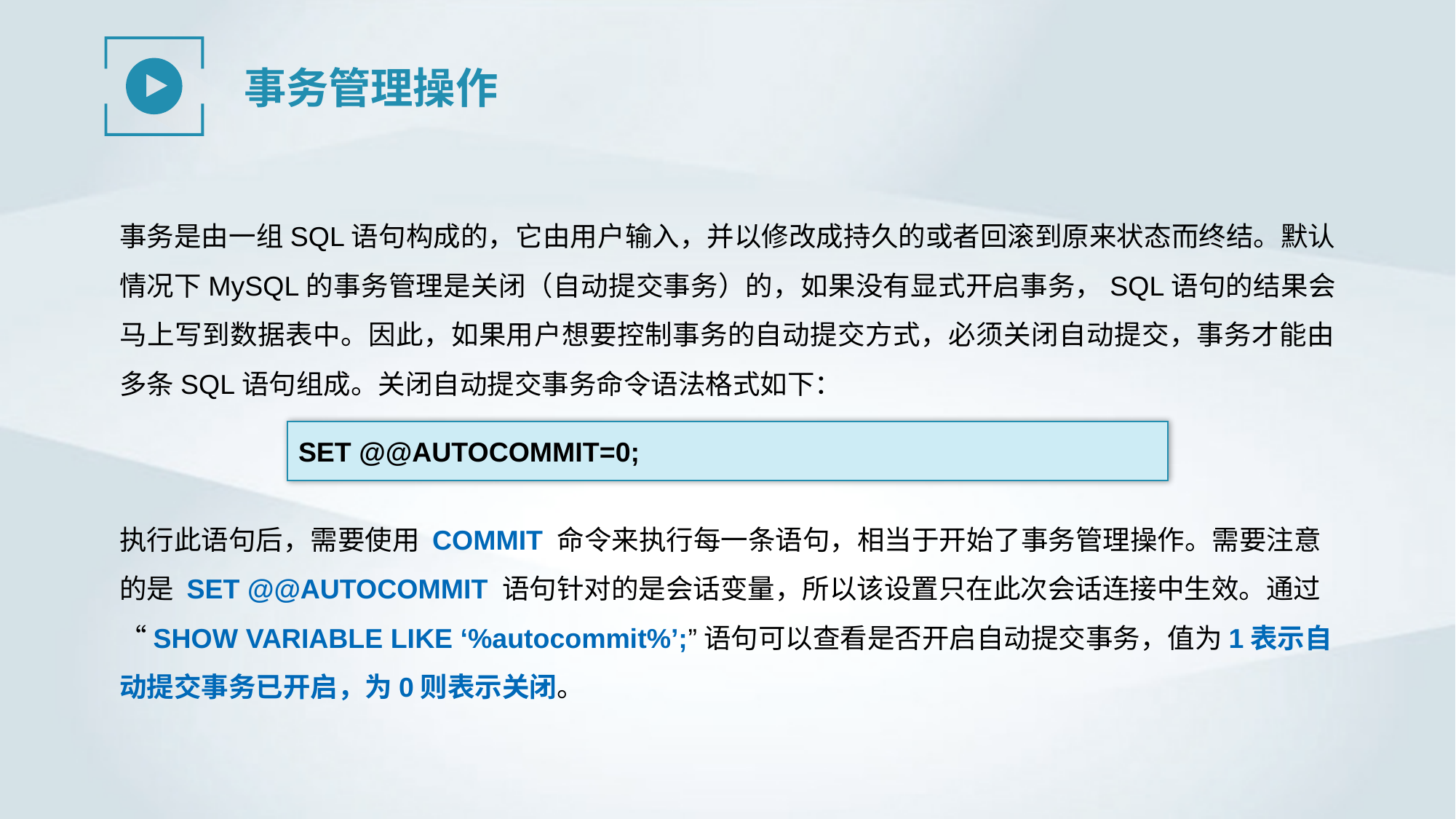

事务管理操作
事务是由一组SQL语句构成的，它由用户输入，并以修改成持久的或者回滚到原来状态而终结。默认情况下MySQL的事务管理是关闭（自动提交事务）的，如果没有显式开启事务，SQL语句的结果会马上写到数据表中。因此，如果用户想要控制事务的自动提交方式，必须关闭自动提交，事务才能由多条SQL语句组成。关闭自动提交事务命令语法格式如下：
SET @@AUTOCOMMIT=0;
执行此语句后，需要使用 COMMIT 命令来执行每一条语句，相当于开始了事务管理操作。需要注意的是 SET @@AUTOCOMMIT 语句针对的是会话变量，所以该设置只在此次会话连接中生效。通过“SHOW VARIABLE LIKE ‘%autocommit%’;”语句可以查看是否开启自动提交事务，值为1表示自动提交事务已开启，为0则表示关闭。